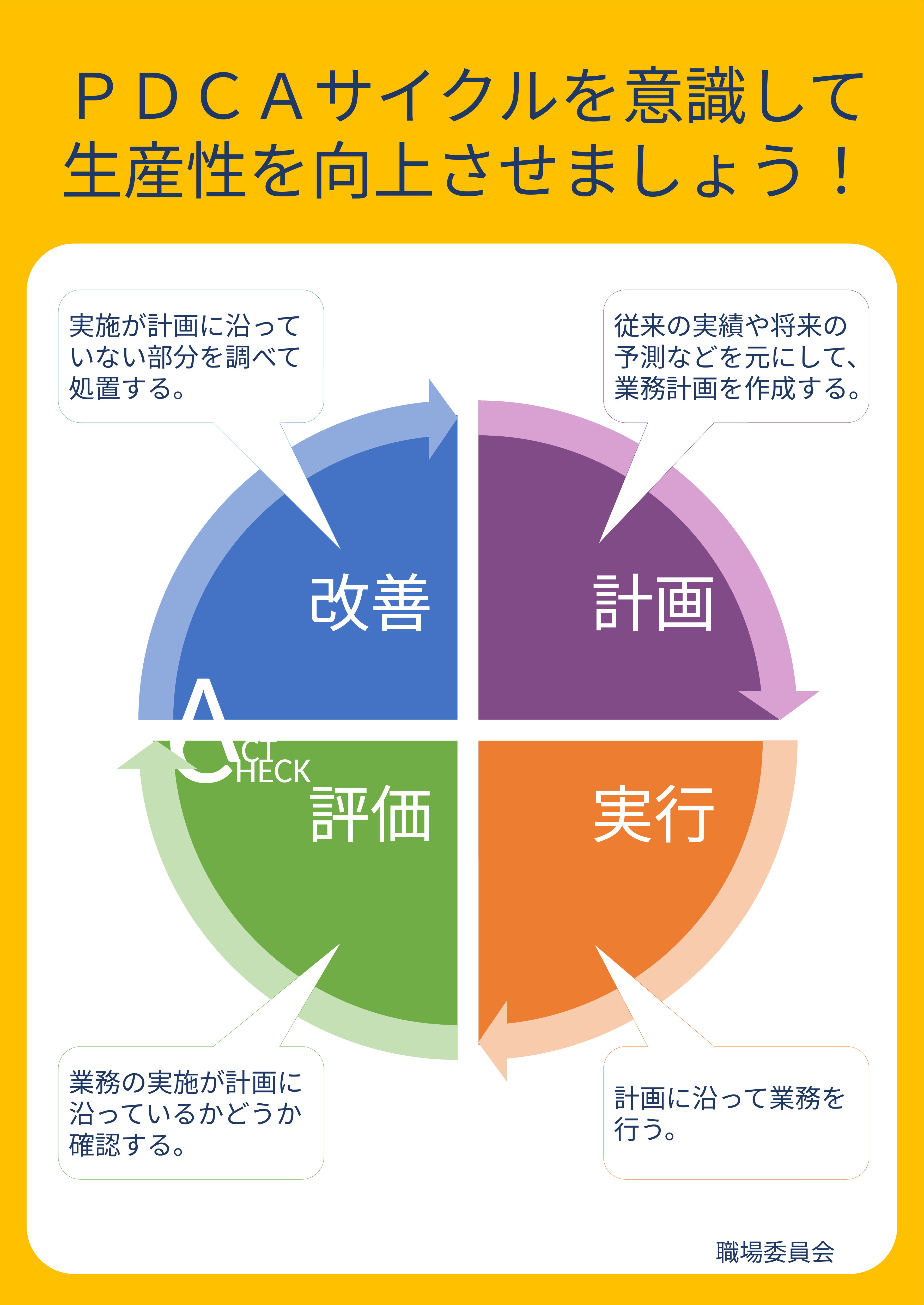

ＰＤＣＡサイクルを意識して
生産性を向上させましょう！

実施が計画に沿っていない部分を調べて処置する。
従来の実績や将来の予測などを元にして、業務計画を作成する。
PLAN
DO
CHECK
ACT
改善
計画
評価
実行
業務の実施が計画に沿っているかどうか確認する。
計画に沿って業務を行う。
          職場委員会